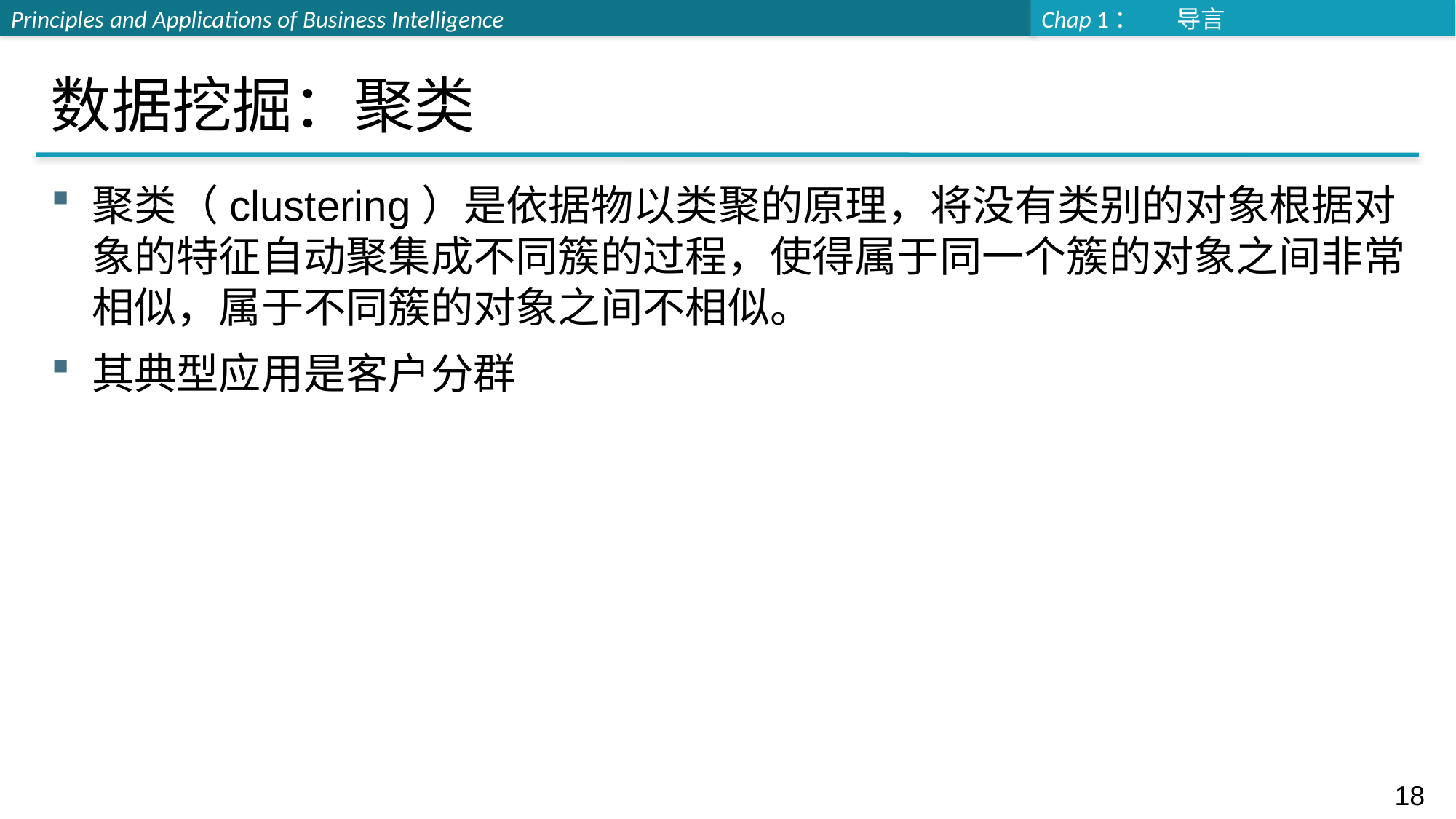

# 数据挖掘：聚类
聚类（clustering）是依据物以类聚的原理，将没有类别的对象根据对象的特征自动聚集成不同簇的过程，使得属于同一个簇的对象之间非常相似，属于不同簇的对象之间不相似。
其典型应用是客户分群